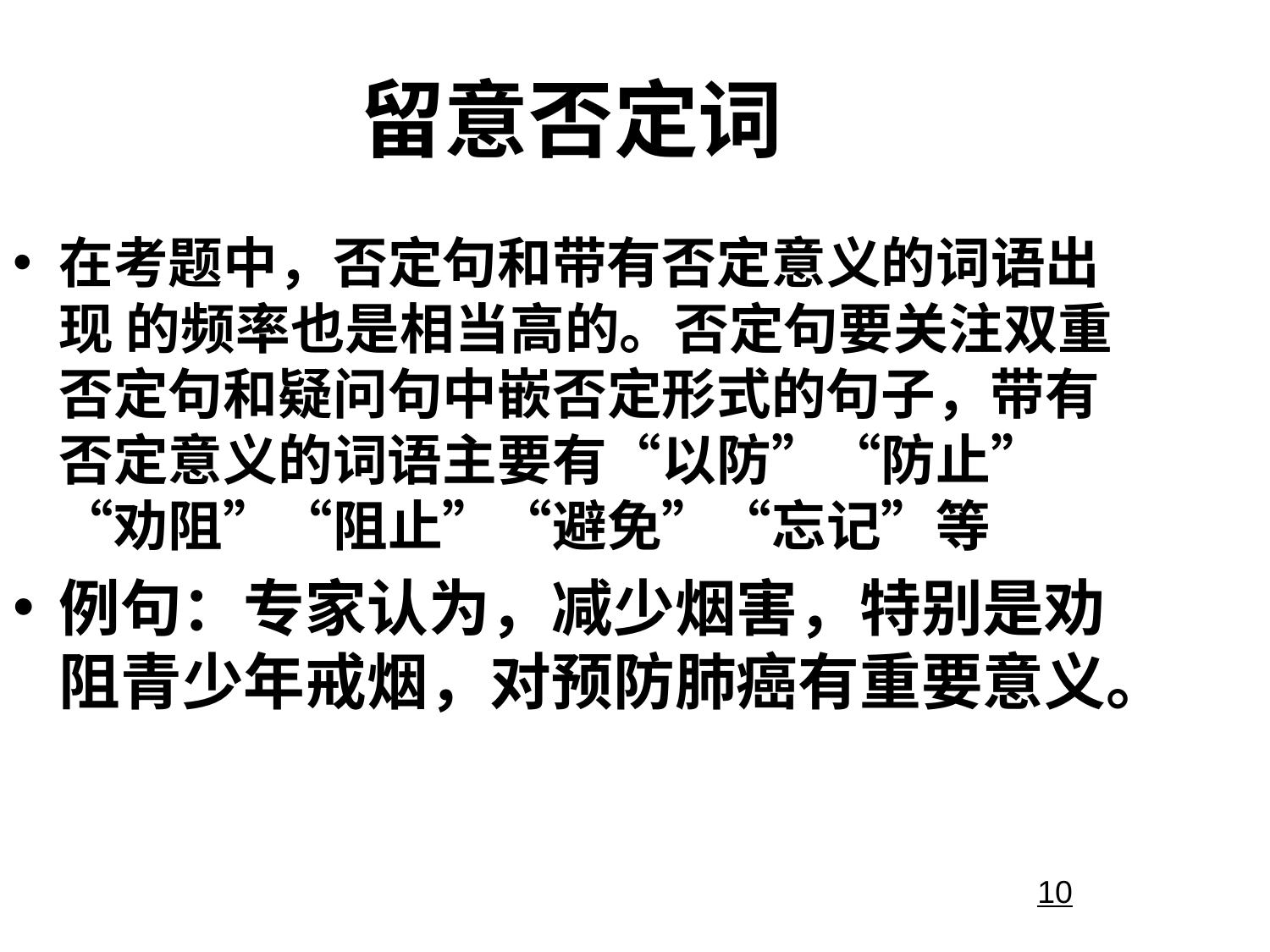

# 留意否定词
在考题中，否定句和带有否定意义的词语出现 的频率也是相当高的。否定句要关注双重否定句和疑问句中嵌否定形式的句子，带有否定意义的词语主要有“以防”“防止”“劝阻”“阻止”“避免”“忘记”等
例句：专家认为，减少烟害，特别是劝阻青少年戒烟，对预防肺癌有重要意义。

10